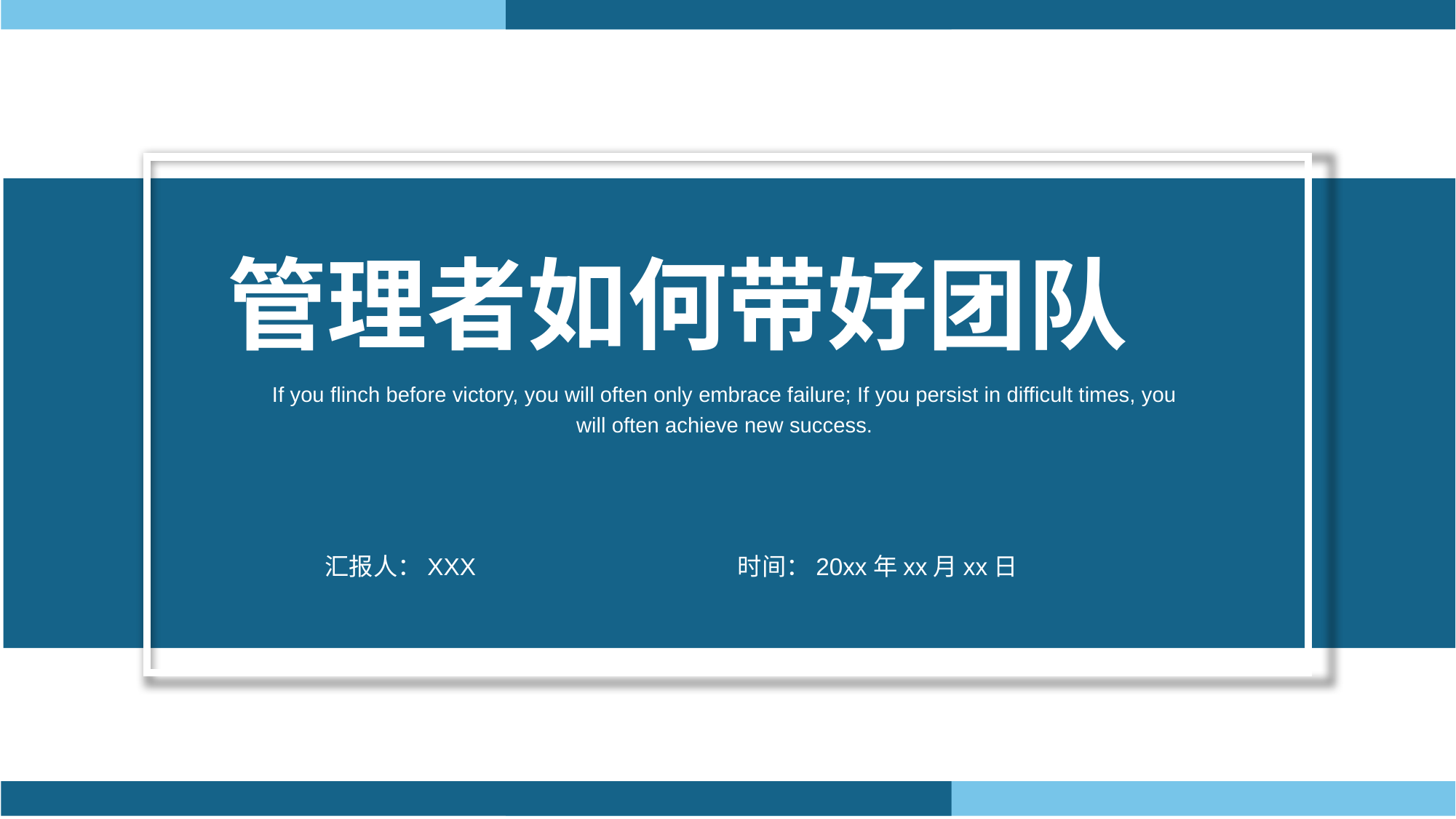

管理者如何带好团队
If you flinch before victory, you will often only embrace failure; If you persist in difficult times, you will often achieve new success.
汇报人：XXX                                      时间：20xx年xx月xx日